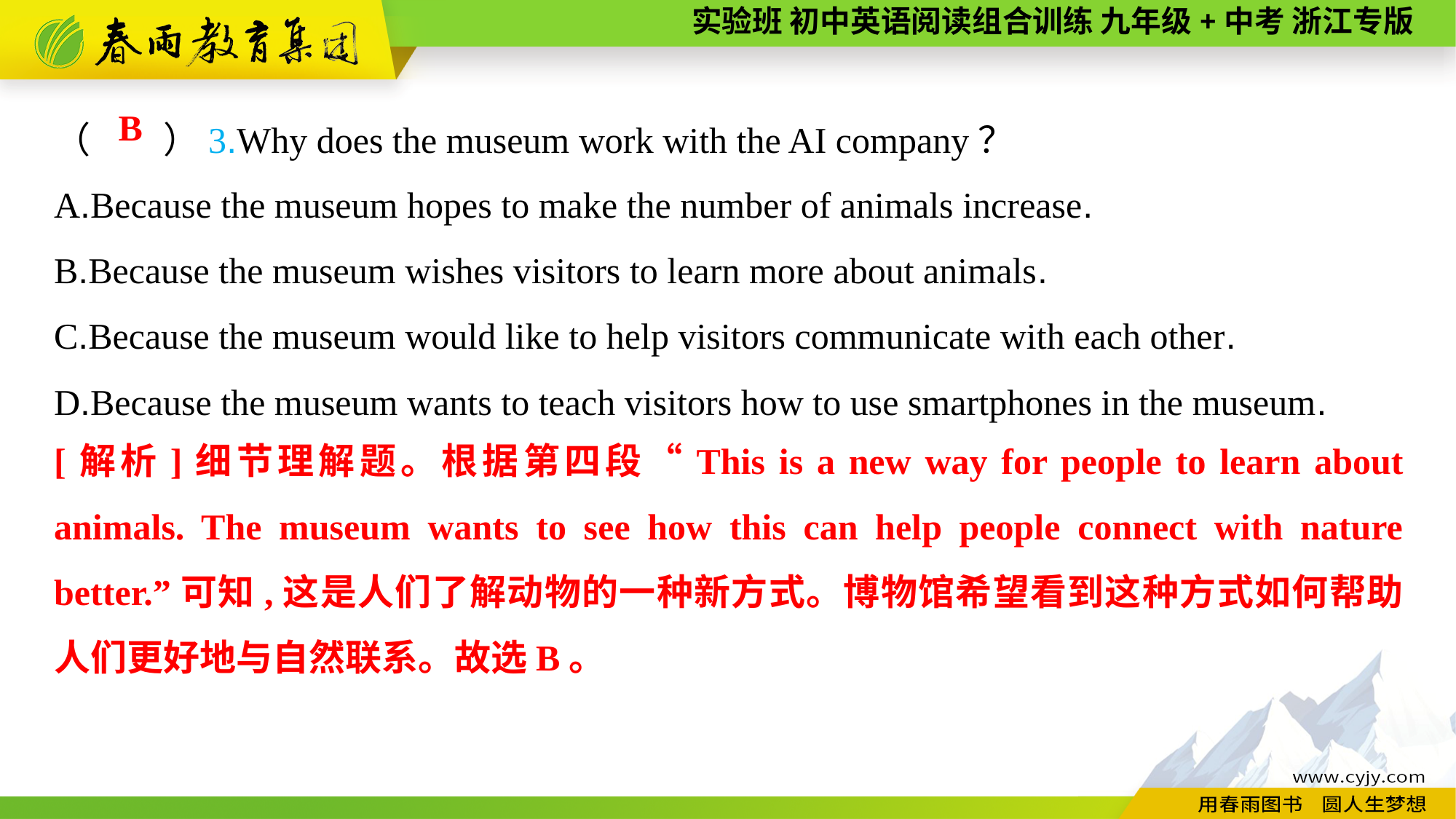

（　　）3.Why does the museum work with the AI company？
A.Because the museum hopes to make the number of animals increase.
B.Because the museum wishes visitors to learn more about animals.
C.Because the museum would like to help visitors communicate with each other.
D.Because the museum wants to teach visitors how to use smartphones in the museum.
 B
[解析]细节理解题。根据第四段“This is a new way for people to learn about animals. The museum wants to see how this can help people connect with nature better.”可知,这是人们了解动物的一种新方式。博物馆希望看到这种方式如何帮助人们更好地与自然联系。故选B。